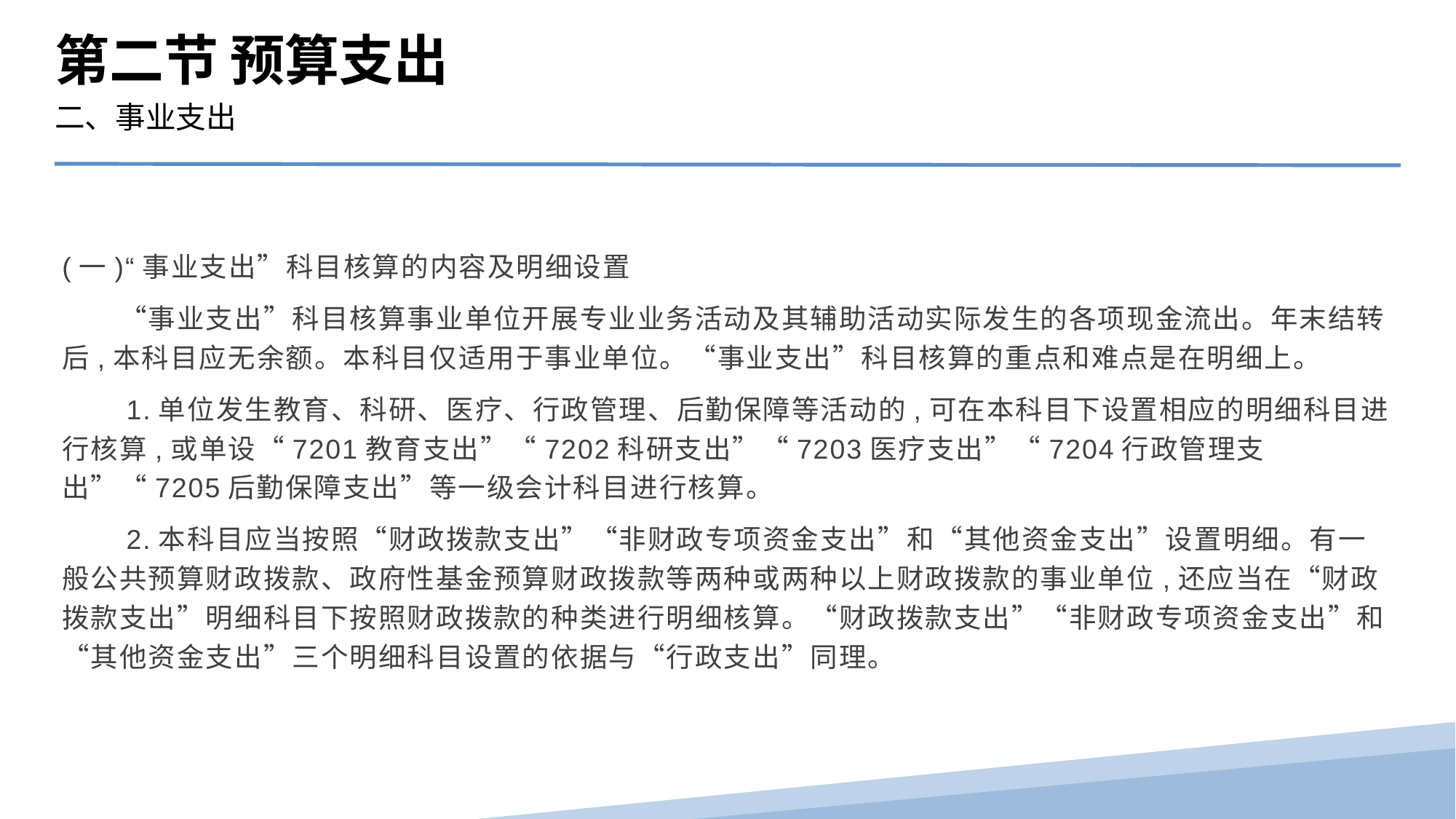

第二节 预算支出
二、事业支出
(一)“事业支出”科目核算的内容及明细设置
　　“事业支出”科目核算事业单位开展专业业务活动及其辅助活动实际发生的各项现金流出。年末结转后,本科目应无余额。本科目仅适用于事业单位。“事业支出”科目核算的重点和难点是在明细上。
　　1.单位发生教育、科研、医疗、行政管理、后勤保障等活动的,可在本科目下设置相应的明细科目进行核算,或单设“7201教育支出”“7202科研支出”“7203医疗支出”“7204行政管理支出”“7205后勤保障支出”等一级会计科目进行核算。
　　2.本科目应当按照“财政拨款支出”“非财政专项资金支出”和“其他资金支出”设置明细。有一般公共预算财政拨款、政府性基金预算财政拨款等两种或两种以上财政拨款的事业单位,还应当在“财政拨款支出”明细科目下按照财政拨款的种类进行明细核算。“财政拨款支出”“非财政专项资金支出”和“其他资金支出”三个明细科目设置的依据与“行政支出”同理。